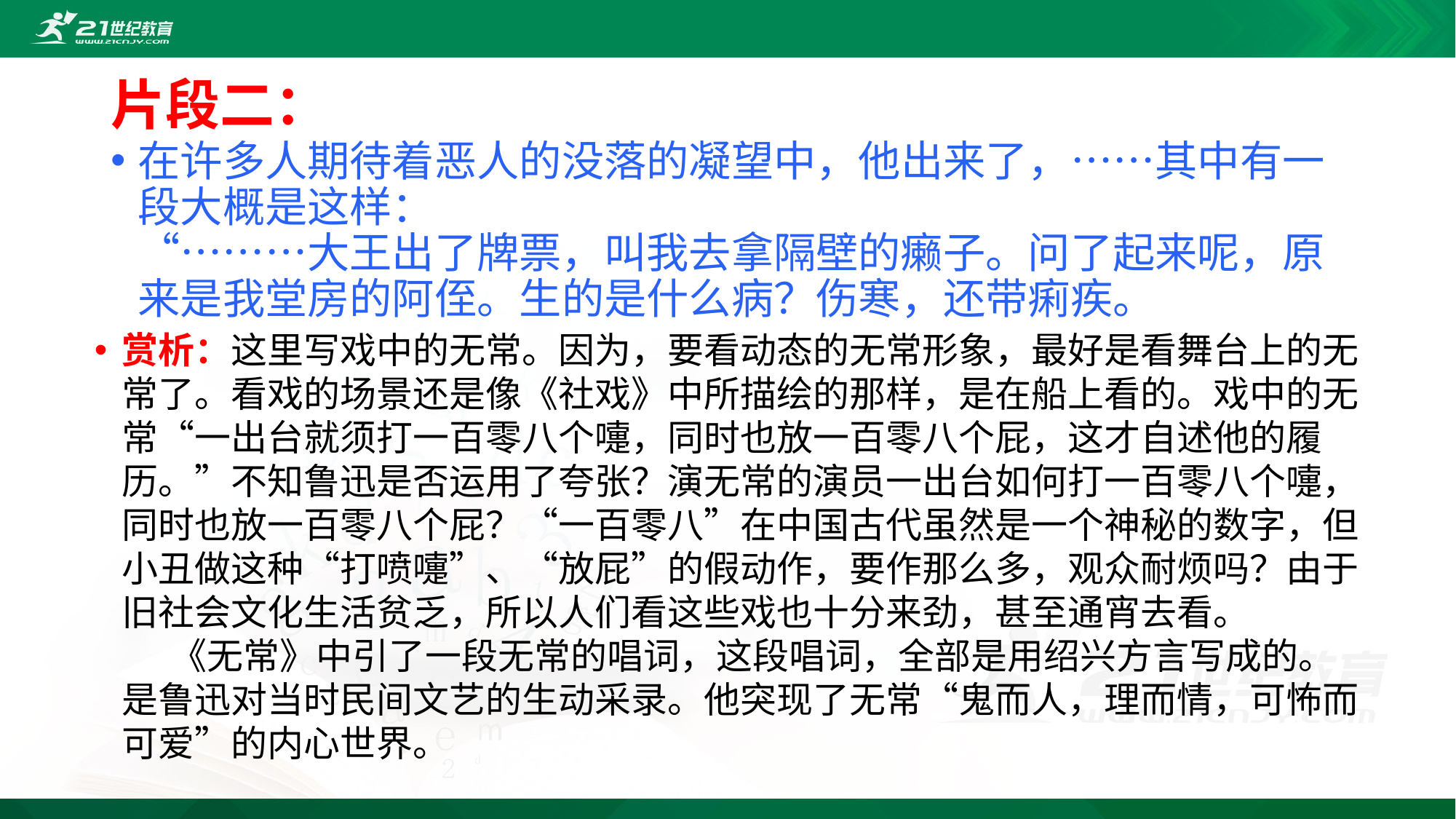

# 片段二：
在许多人期待着恶人的没落的凝望中，他出来了，……其中有一段大概是这样：
“………大王出了牌票，叫我去拿隔壁的癞子。问了起来呢，原来是我堂房的阿侄。生的是什么病？伤寒，还带痢疾。
赏析：这里写戏中的无常。因为，要看动态的无常形象，最好是看舞台上的无常了。看戏的场景还是像《社戏》中所描绘的那样，是在船上看的。戏中的无常“一出台就须打一百零八个嚏，同时也放一百零八个屁，这才自述他的履历。”不知鲁迅是否运用了夸张？演无常的演员一出台如何打一百零八个嚏，同时也放一百零八个屁？“一百零八”在中国古代虽然是一个神秘的数字，但小丑做这种“打喷嚏”、“放屁”的假动作，要作那么多，观众耐烦吗？由于旧社会文化生活贫乏，所以人们看这些戏也十分来劲，甚至通宵去看。
      《无常》中引了一段无常的唱词，这段唱词，全部是用绍兴方言写成的。是鲁迅对当时民间文艺的生动采录。他突现了无常“鬼而人，理而情，可怖而可爱”的内心世界。